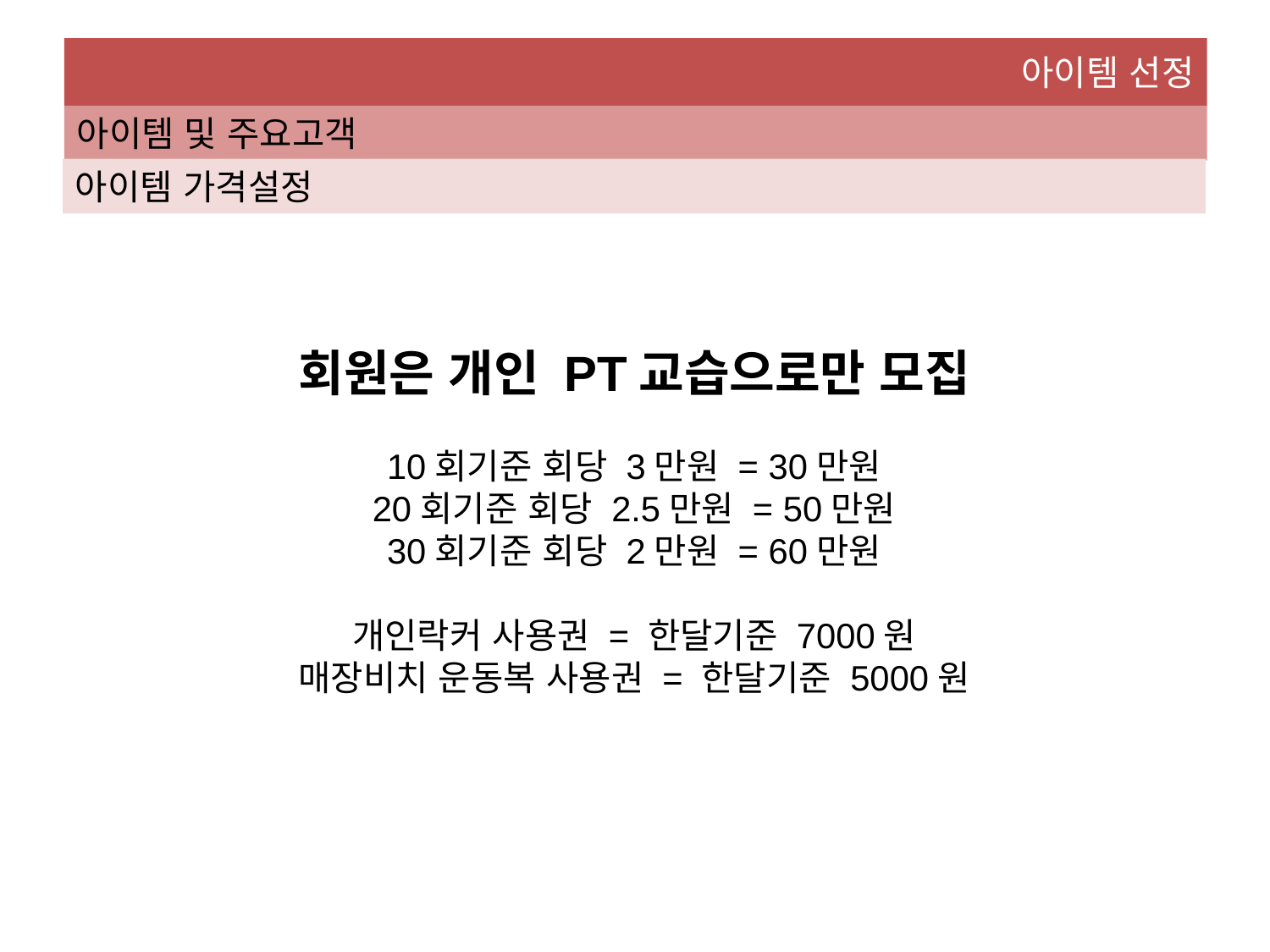

아이템 선정
아이템 및 주요고객
아이템 가격설정
회원은 개인 PT교습으로만 모집

10회기준 회당 3만원 = 30만원
20회기준 회당 2.5만원 = 50만원
30회기준 회당 2만원 = 60만원

개인락커 사용권 = 한달기준 7000원
매장비치 운동복 사용권 = 한달기준 5000원